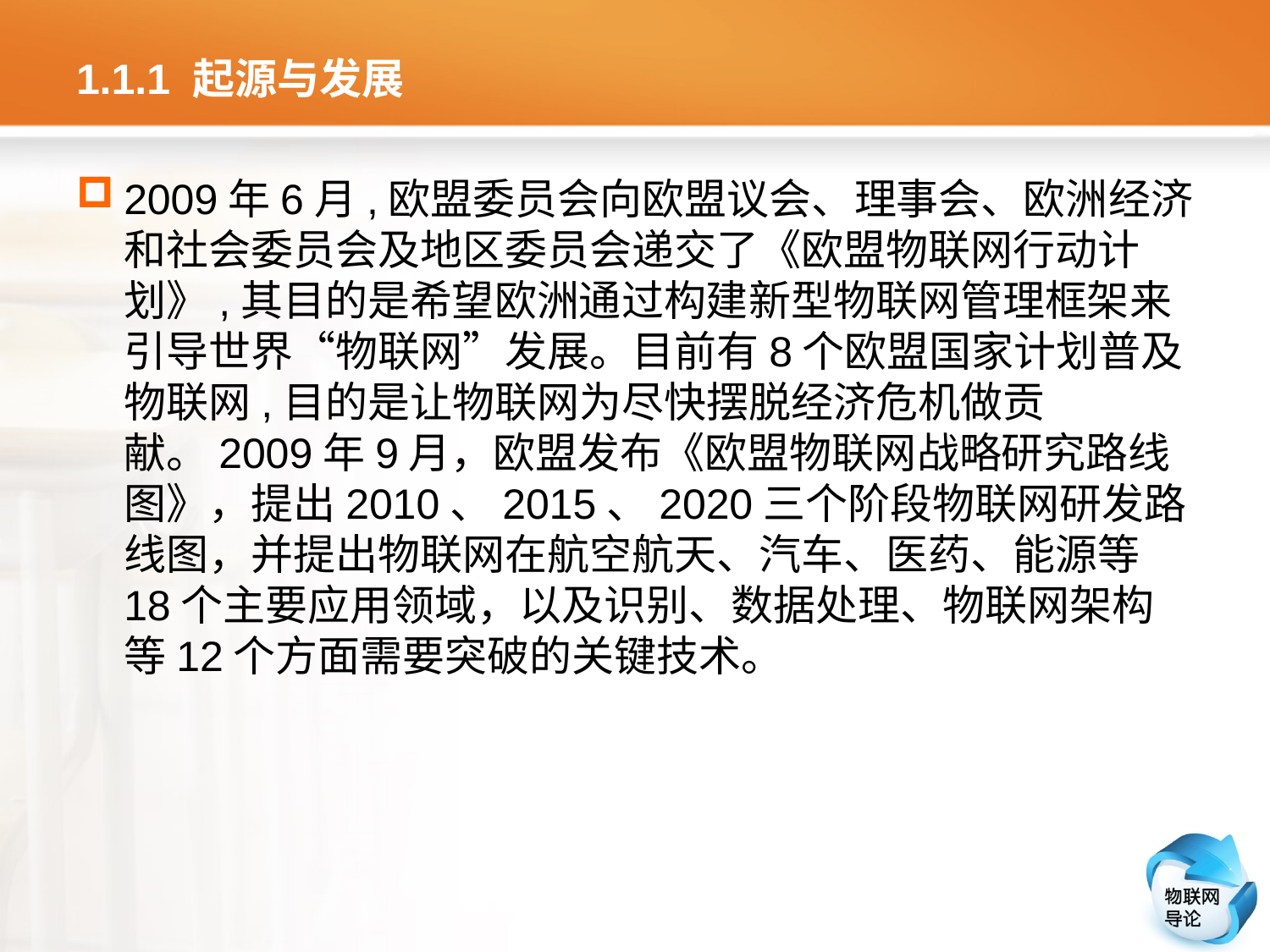

# 1.1.1 起源与发展
2009年6月,欧盟委员会向欧盟议会、理事会、欧洲经济和社会委员会及地区委员会递交了《欧盟物联网行动计划》,其目的是希望欧洲通过构建新型物联网管理框架来引导世界“物联网”发展。目前有8个欧盟国家计划普及物联网,目的是让物联网为尽快摆脱经济危机做贡献。2009年9月，欧盟发布《欧盟物联网战略研究路线图》，提出2010、2015、2020三个阶段物联网研发路线图，并提出物联网在航空航天、汽车、医药、能源等18个主要应用领域，以及识别、数据处理、物联网架构等12个方面需要突破的关键技术。